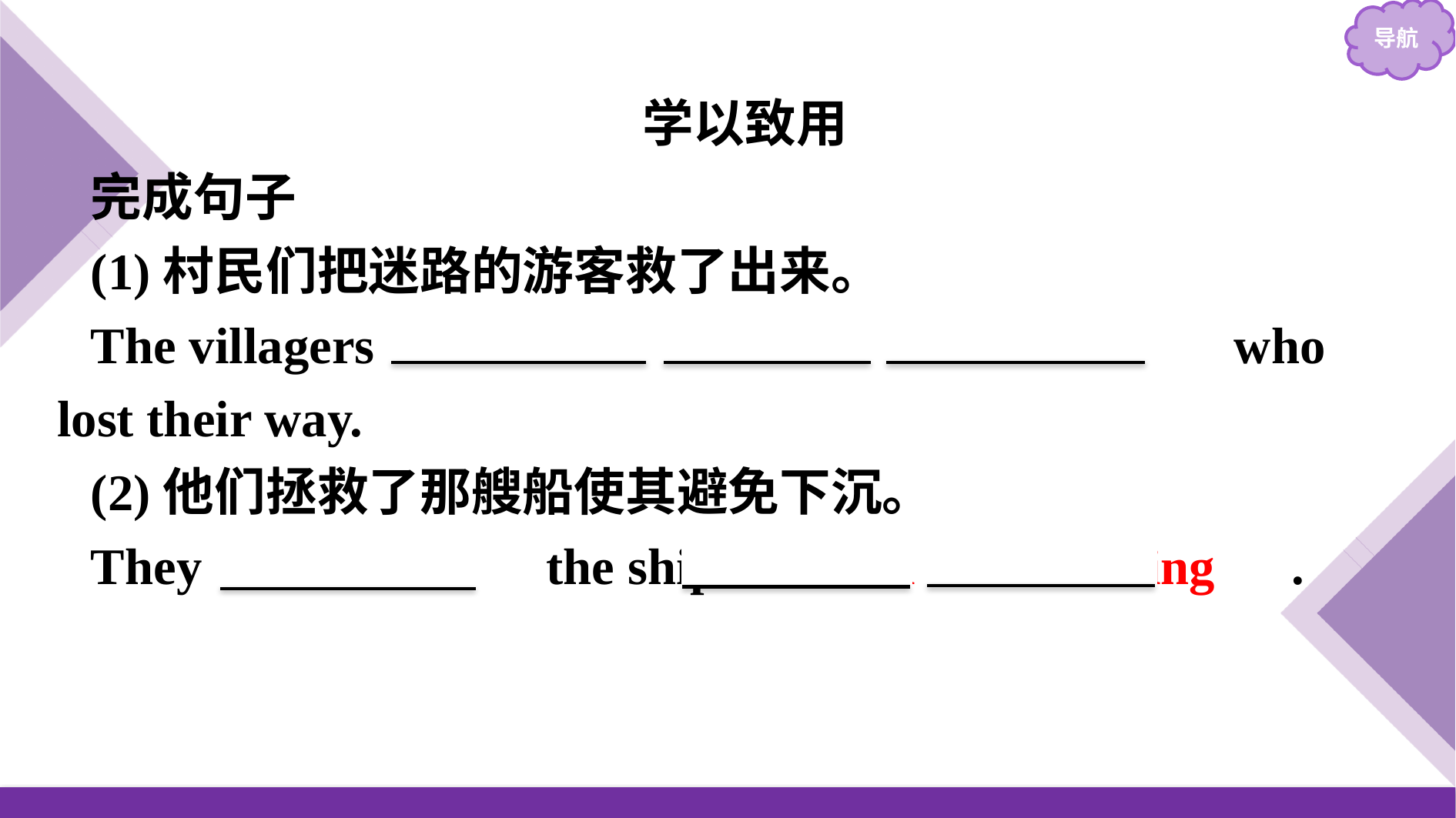

学以致用
完成句子
(1)村民们把迷路的游客救了出来。
The villagers 　rescued　 　the　 　tourists　 who lost their way.
(2)他们拯救了那艘船使其避免下沉。
They 　rescued　 the ship 　from　 　sinking　.